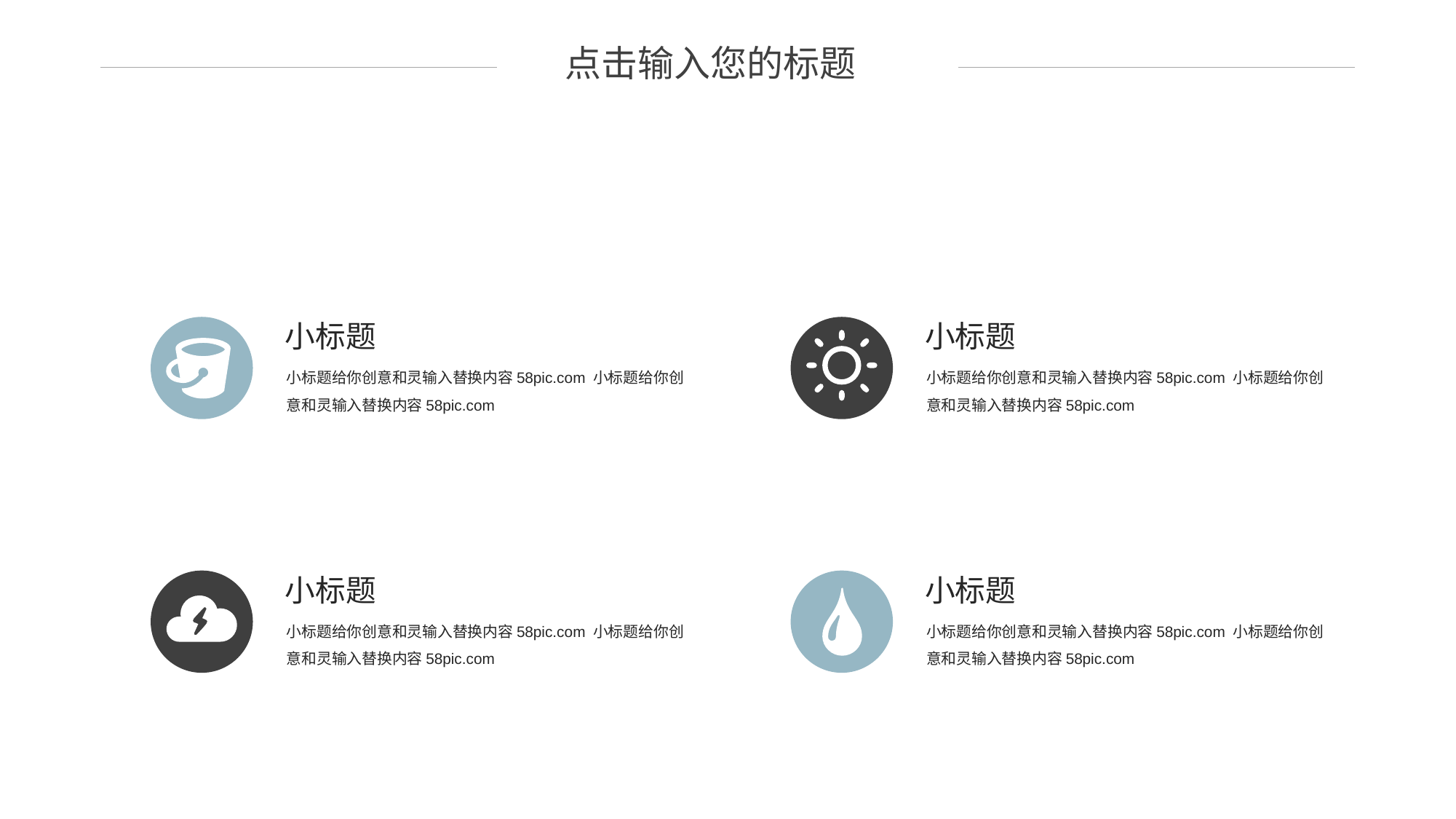

点击输入您的标题

小标题
小标题给你创意和灵输入替换内容58pic.com 小标题给你创意和灵输入替换内容58pic.com

小标题
小标题给你创意和灵输入替换内容58pic.com 小标题给你创意和灵输入替换内容58pic.com

小标题
小标题给你创意和灵输入替换内容58pic.com 小标题给你创意和灵输入替换内容58pic.com

小标题
小标题给你创意和灵输入替换内容58pic.com 小标题给你创意和灵输入替换内容58pic.com